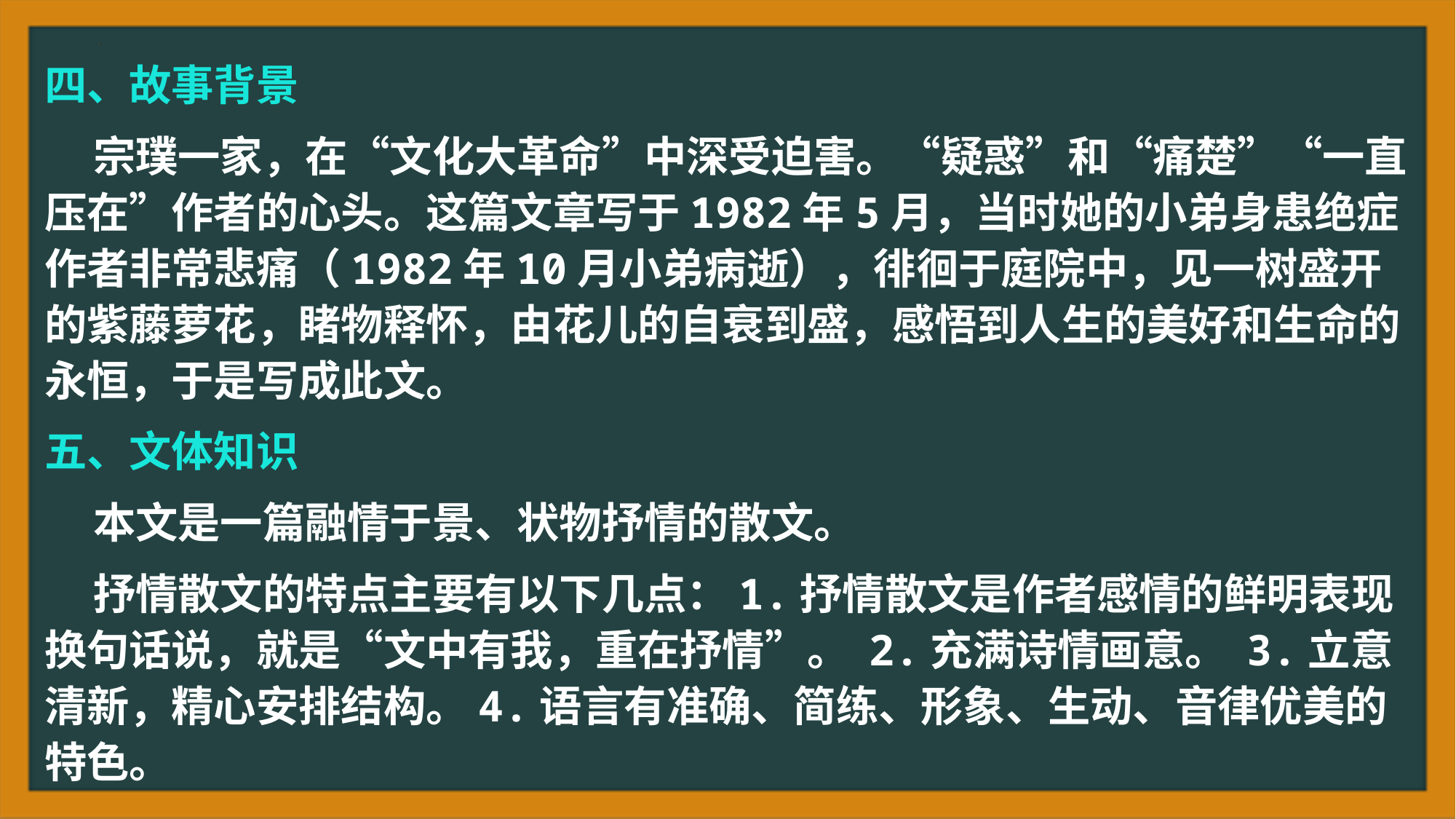

四、故事背景
    宗璞一家，在“文化大革命”中深受迫害。“疑惑”和“痛楚”“一直压在”作者的心头。这篇文章写于1982年5月，当时她的小弟身患绝症作者非常悲痛（1982年10月小弟病逝），徘徊于庭院中，见一树盛开的紫藤萝花，睹物释怀，由花儿的自衰到盛，感悟到人生的美好和生命的永恒，于是写成此文。
五、文体知识
    本文是一篇融情于景、状物抒情的散文。
    抒情散文的特点主要有以下几点：1.抒情散文是作者感情的鲜明表现换句话说，就是“文中有我，重在抒情”。 2.充满诗情画意。 3.立意清新，精心安排结构。4.语言有准确、简练、形象、生动、音律优美的特色。